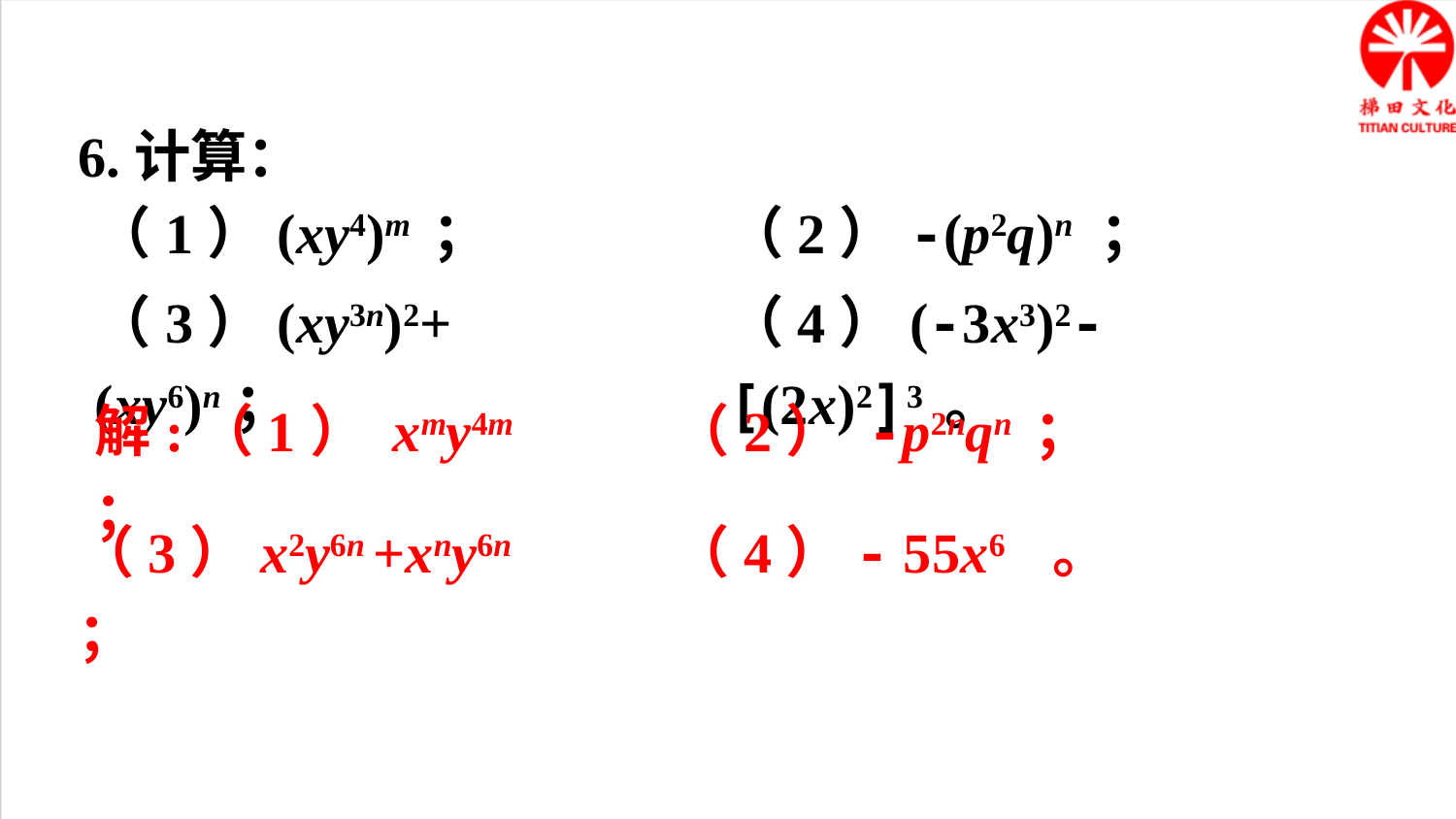

6.计算：
（1）(xy4)m ；
（2）-(p2q)n ；
（3）(xy3n)2+(xy6)n；
（4）(-3x3)2-[(2x)2]3 。
（2） -p2nqn ；
解:（1） xmy4m ；
（3）x2y6n +xny6n ；
（4）- 55x6 。